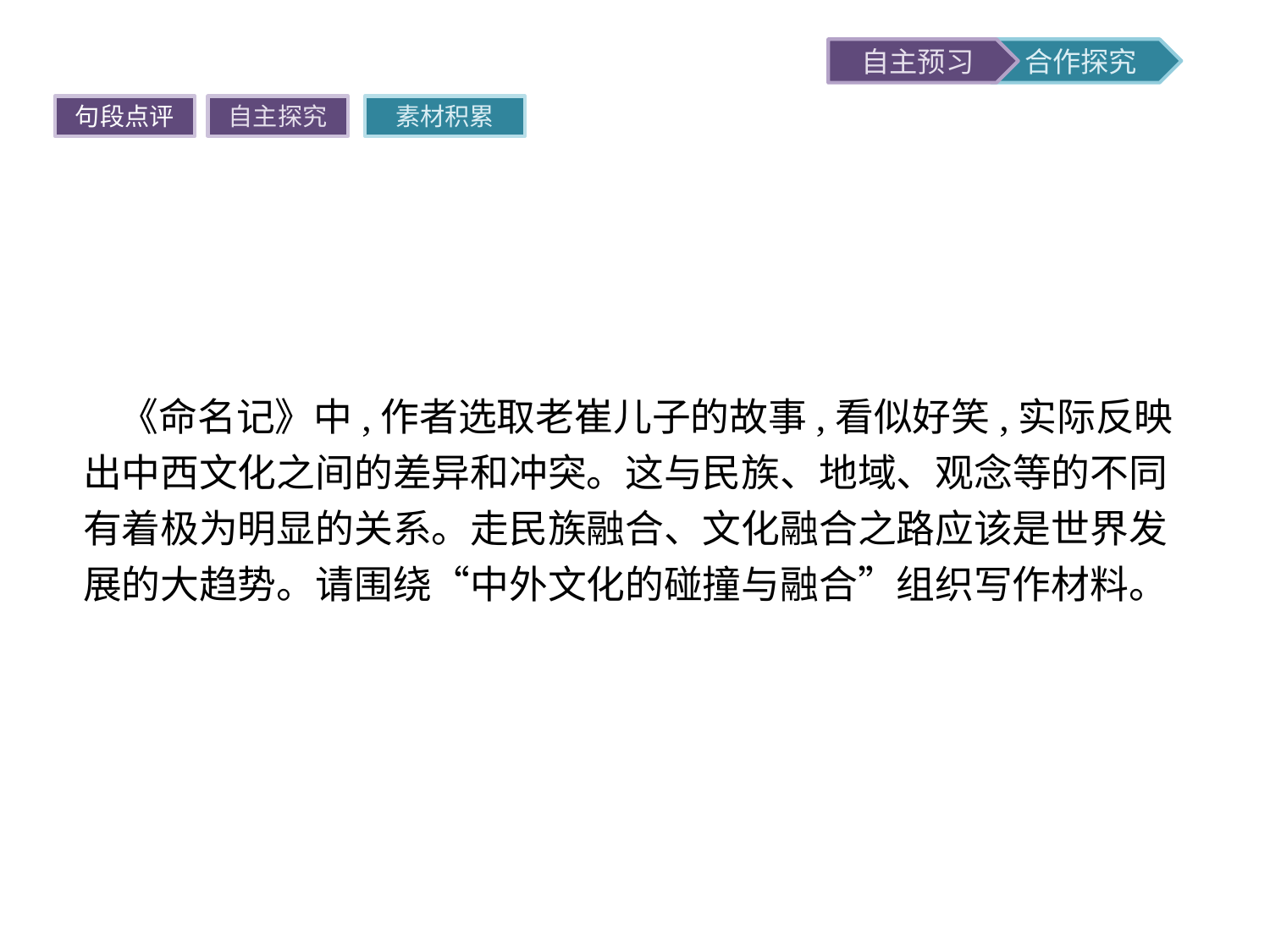

句段点评
自主探究
素材积累
《命名记》中,作者选取老崔儿子的故事,看似好笑,实际反映出中西文化之间的差异和冲突。这与民族、地域、观念等的不同有着极为明显的关系。走民族融合、文化融合之路应该是世界发展的大趋势。请围绕“中外文化的碰撞与融合”组织写作材料。